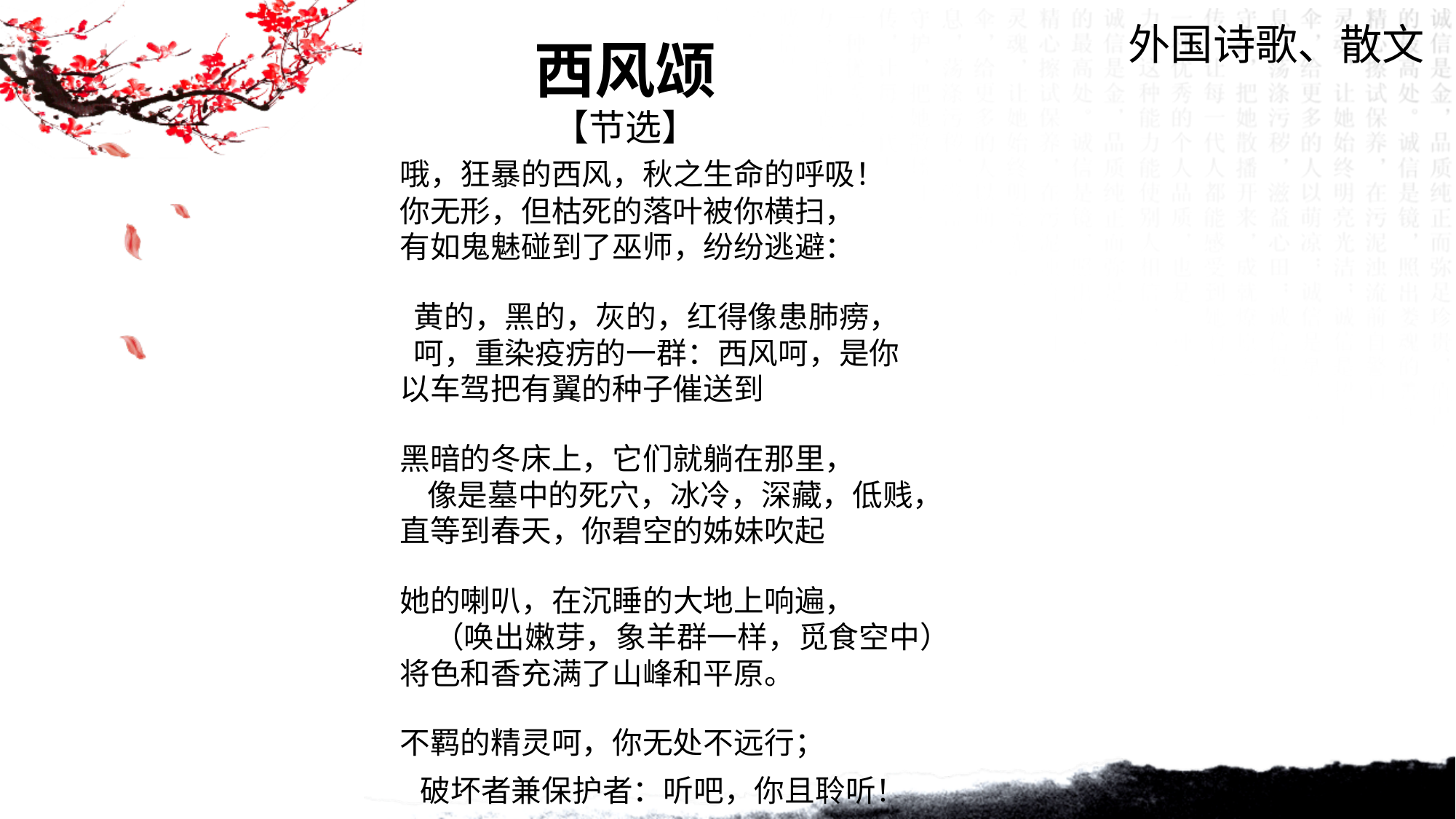

外国诗歌、散文
西风颂
【节选】
哦，狂暴的西风，秋之生命的呼吸！
你无形，但枯死的落叶被你横扫，
有如鬼魅碰到了巫师，纷纷逃避：

 黄的，黑的，灰的，红得像患肺痨，
 呵，重染疫疠的一群：西风呵，是你
以车驾把有翼的种子催送到

黑暗的冬床上，它们就躺在那里，
   像是墓中的死穴，冰冷，深藏，低贱，
直等到春天，你碧空的姊妹吹起

她的喇叭，在沉睡的大地上响遍，
    （唤出嫩芽，象羊群一样，觅食空中）
将色和香充满了山峰和平原。

不羁的精灵呵，你无处不远行；
  破坏者兼保护者：听吧，你且聆听！